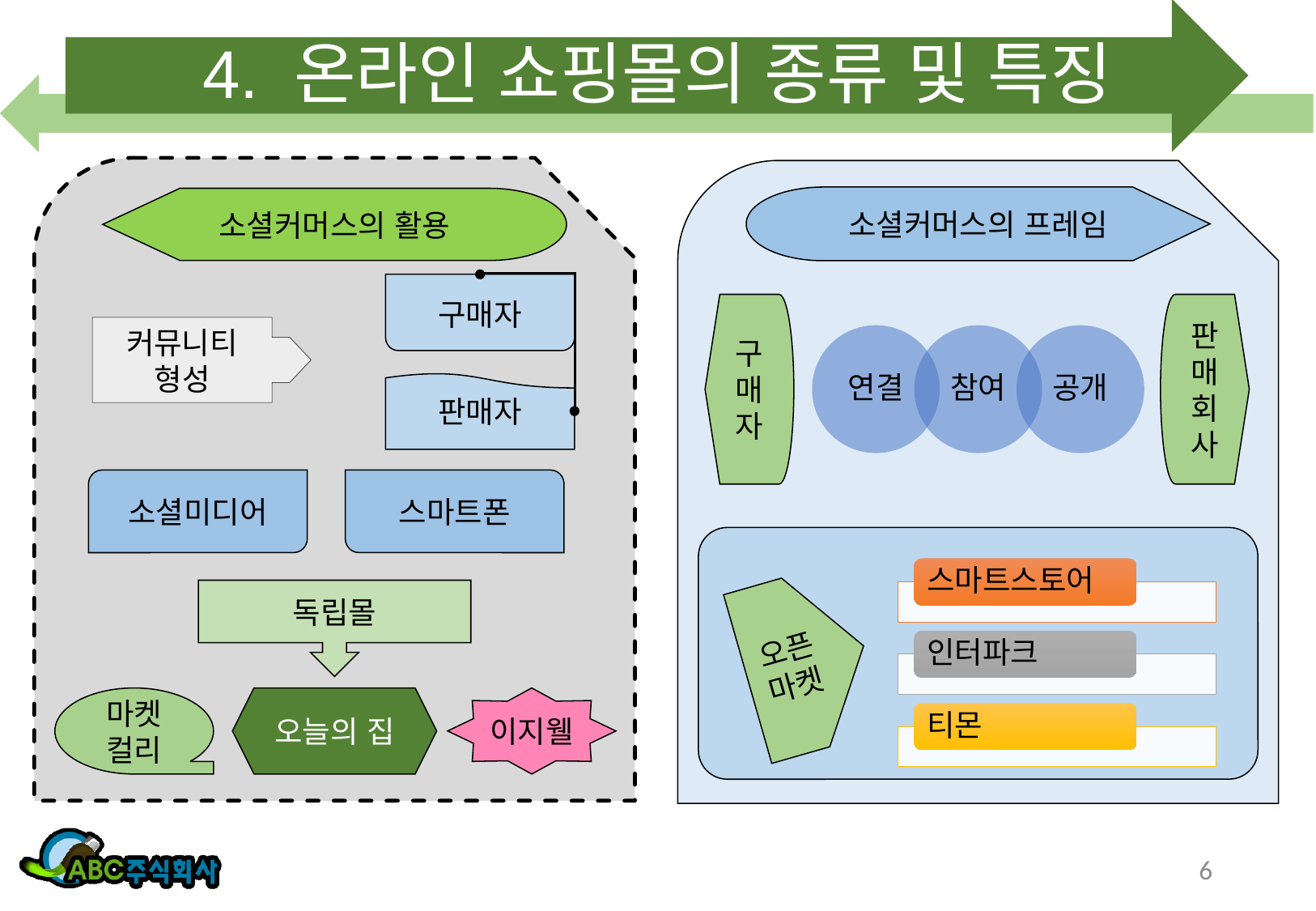

# 4. 온라인 쇼핑몰의 종류 및 특징

소셜커머스의 프레임
소셜커머스의 활용

구매자
구매자
판매회사
커뮤니티 형성
연결
참여
공개

판매자
소셜미디어
스마트폰

스마트스토어
인터파크
티몬
오픈마켓
독립몰
마켓 컬리
오늘의 집
이지웰
6